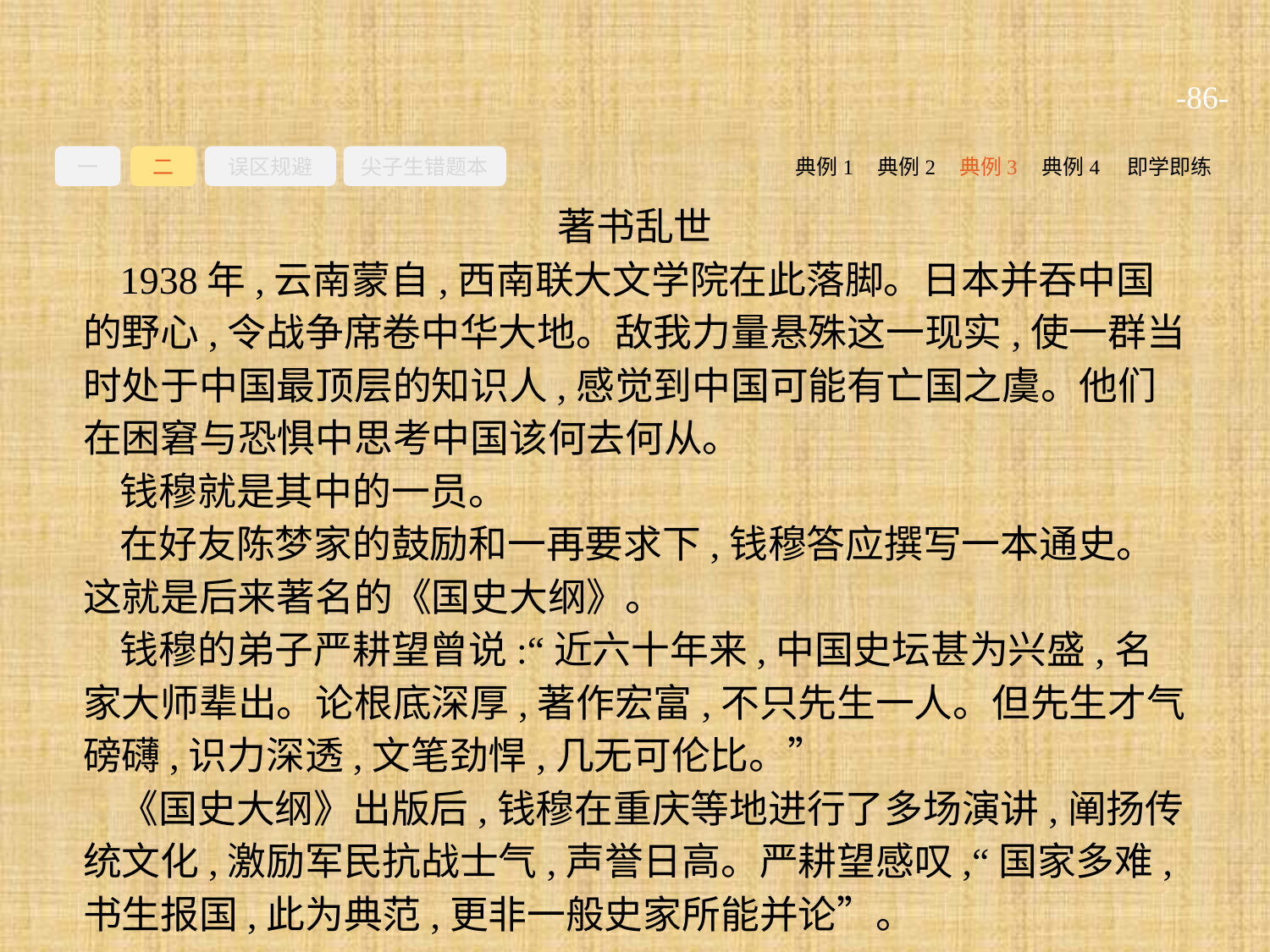

-86-
一
二
误区规避
尖子生错题本
典例2
典例3
典例4
即学即练
典例1
著书乱世
1938年,云南蒙自,西南联大文学院在此落脚。日本并吞中国的野心,令战争席卷中华大地。敌我力量悬殊这一现实,使一群当时处于中国最顶层的知识人,感觉到中国可能有亡国之虞。他们在困窘与恐惧中思考中国该何去何从。
钱穆就是其中的一员。
在好友陈梦家的鼓励和一再要求下,钱穆答应撰写一本通史。这就是后来著名的《国史大纲》。
钱穆的弟子严耕望曾说:“近六十年来,中国史坛甚为兴盛,名家大师辈出。论根底深厚,著作宏富,不只先生一人。但先生才气磅礴,识力深透,文笔劲悍,几无可伦比。”
《国史大纲》出版后,钱穆在重庆等地进行了多场演讲,阐扬传统文化,激励军民抗战士气,声誉日高。严耕望感叹,“国家多难,书生报国,此为典范,更非一般史家所能并论”。